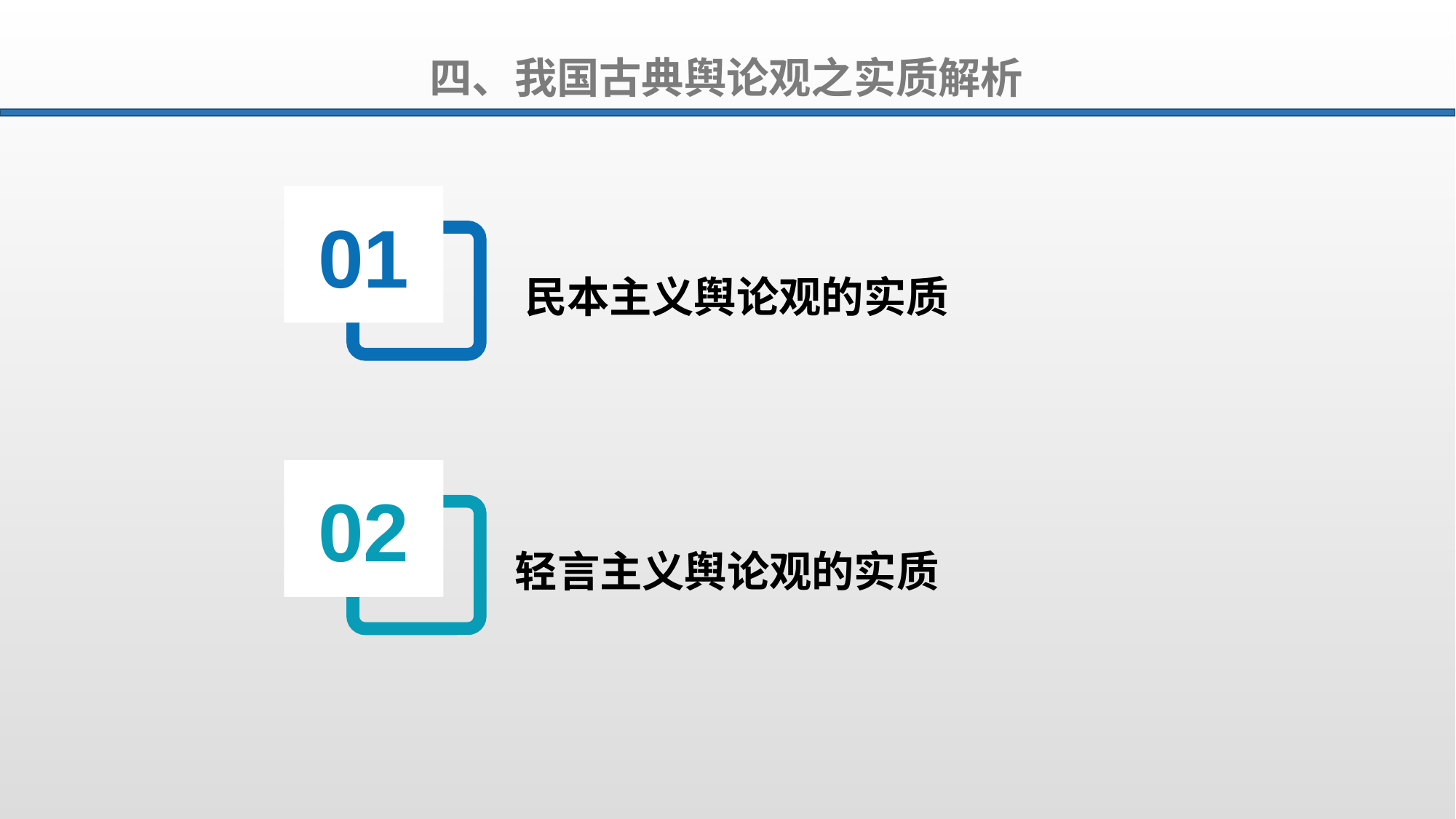

四、我国古典舆论观之实质解析

01

民本主义舆论观的实质
02

轻言主义舆论观的实质